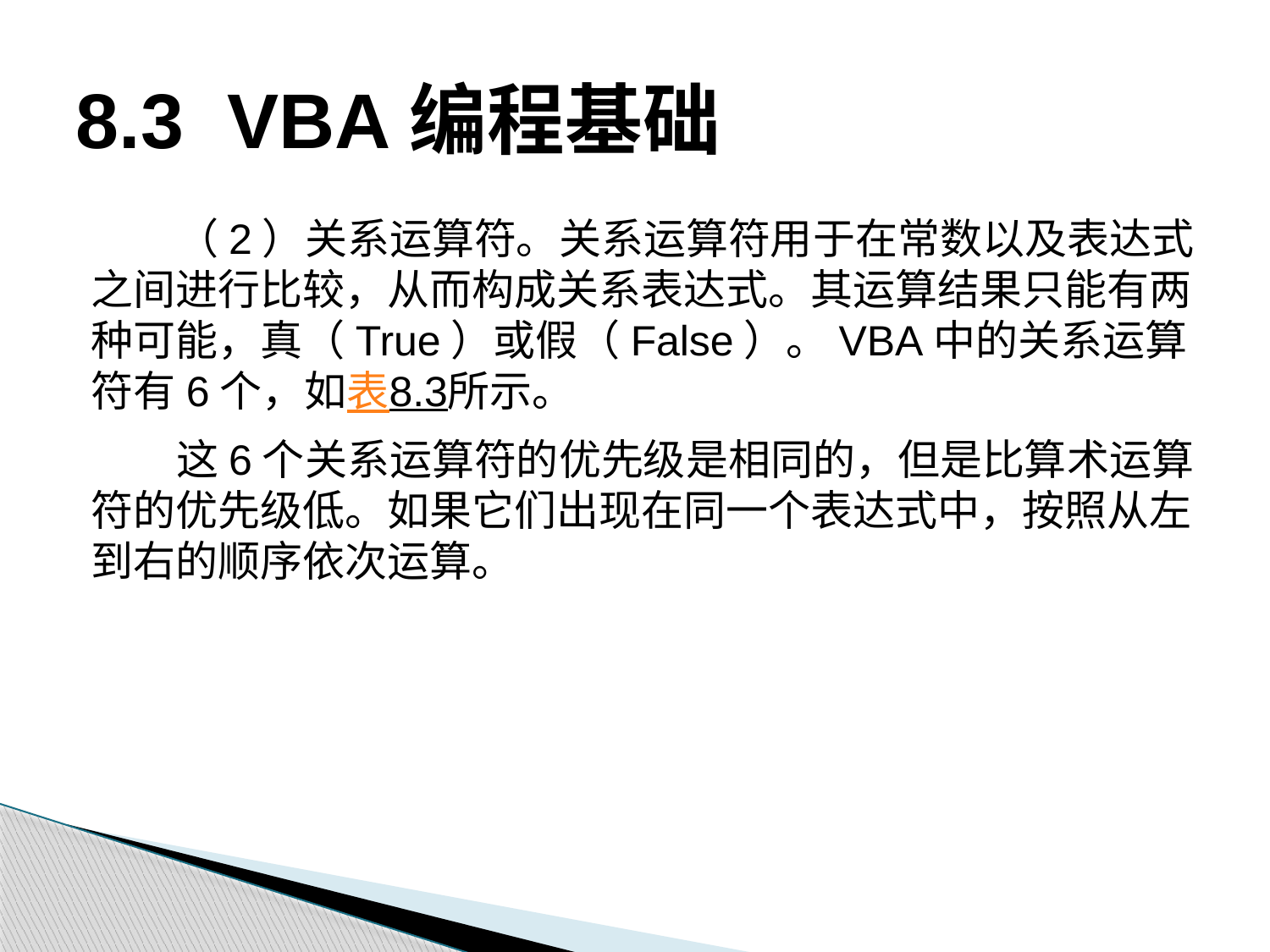

# 8.3  VBA编程基础
（2）关系运算符。关系运算符用于在常数以及表达式之间进行比较，从而构成关系表达式。其运算结果只能有两种可能，真（True）或假（False）。VBA中的关系运算符有6个，如表8.3所示。
这6个关系运算符的优先级是相同的，但是比算术运算符的优先级低。如果它们出现在同一个表达式中，按照从左到右的顺序依次运算。